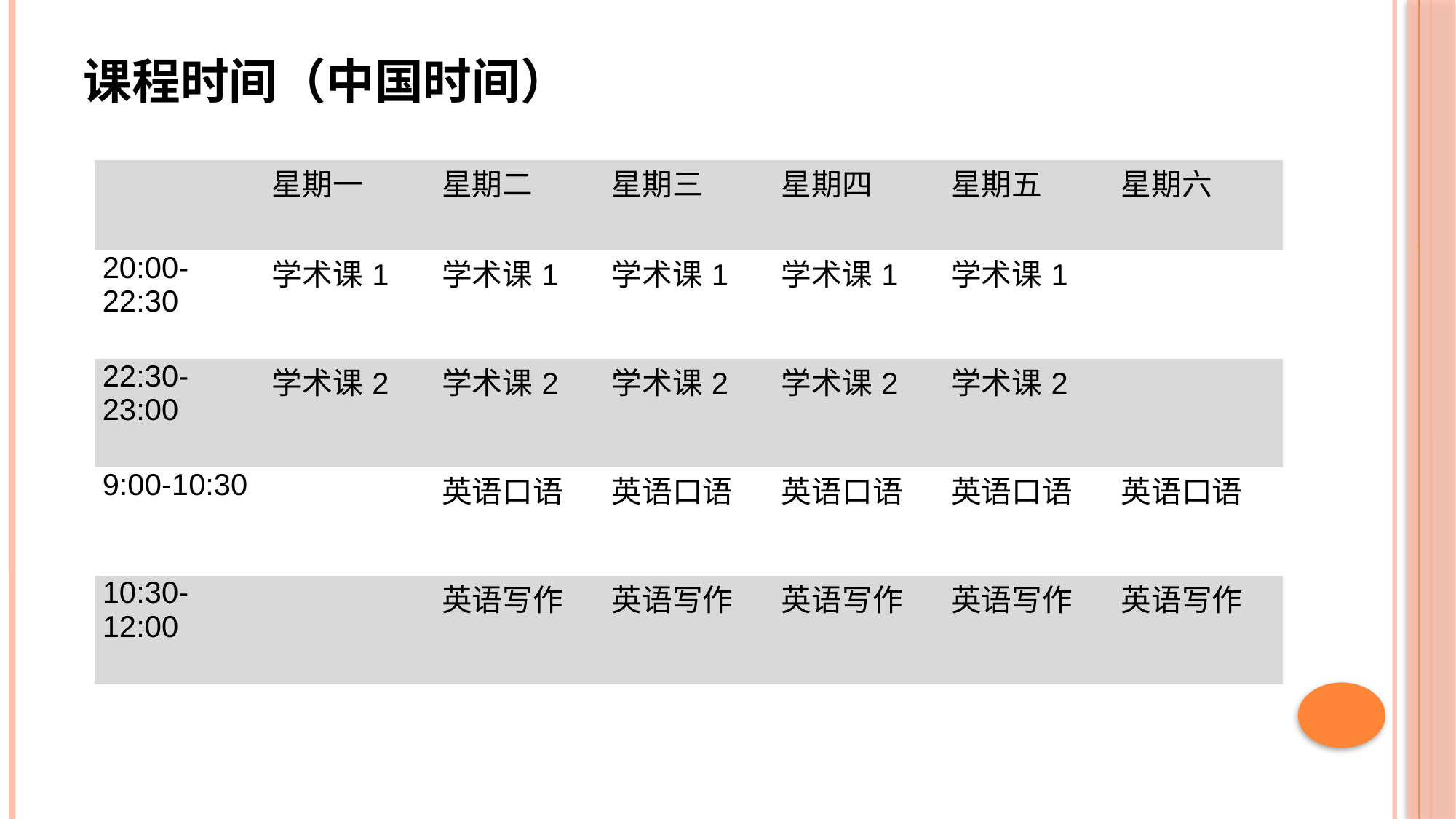

# 课程时间（中国时间）
|  | 星期一 | 星期二 | 星期三 | 星期四 | 星期五 | 星期六 |
| --- | --- | --- | --- | --- | --- | --- |
| 20:00-22:30 | 学术课1 | 学术课1 | 学术课1 | 学术课1 | 学术课1 |  |
| 22:30-23:00 | 学术课2 | 学术课2 | 学术课2 | 学术课2 | 学术课2 |  |
| 9:00-10:30 |  | 英语口语 | 英语口语 | 英语口语 | 英语口语 | 英语口语 |
| 10:30-12:00 |  | 英语写作 | 英语写作 | 英语写作 | 英语写作 | 英语写作 |